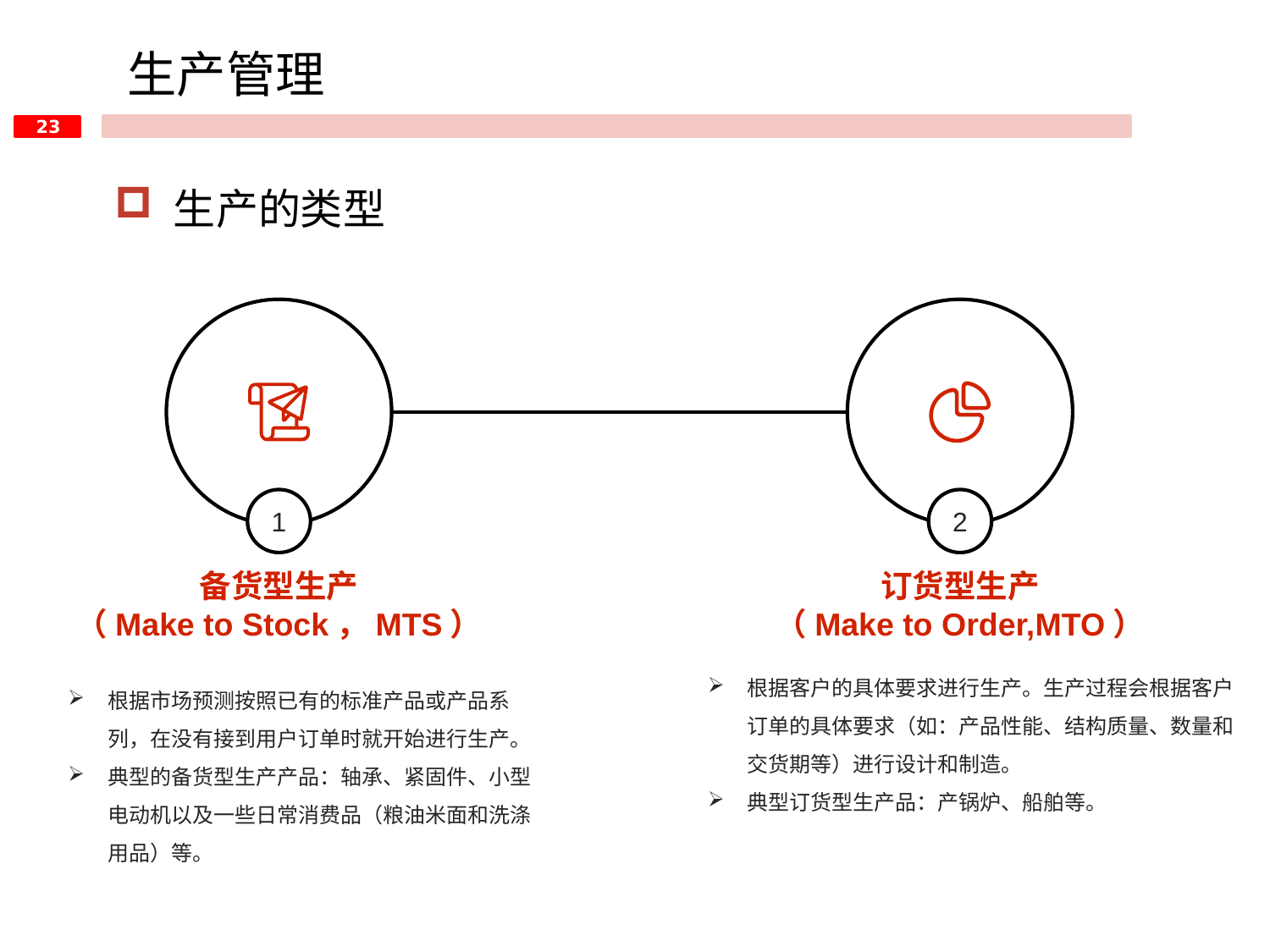

生产管理
23

 生产的类型

1
2
备货型生产
（Make to Stock，MTS）
订货型生产
（Make to Order,MTO）
根据客户的具体要求进行生产。生产过程会根据客户订单的具体要求（如：产品性能、结构质量、数量和交货期等）进行设计和制造。
典型订货型生产品：产锅炉、船舶等。
根据市场预测按照已有的标准产品或产品系列，在没有接到用户订单时就开始进行生产。
典型的备货型生产产品：轴承、紧固件、小型电动机以及一些日常消费品（粮油米面和洗涤用品）等。